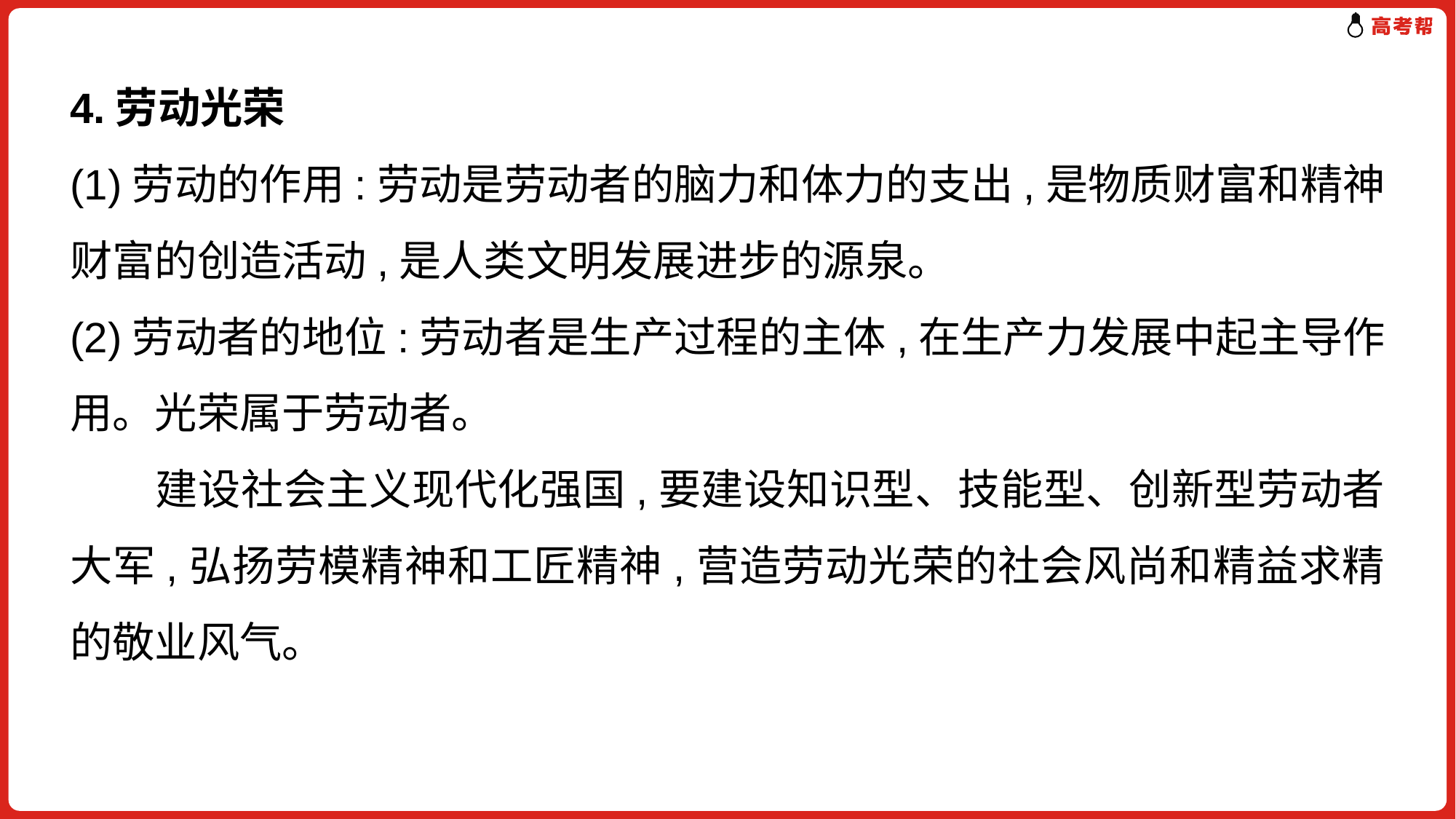

4.劳动光荣
(1)劳动的作用:劳动是劳动者的脑力和体力的支出,是物质财富和精神财富的创造活动,是人类文明发展进步的源泉。
(2)劳动者的地位:劳动者是生产过程的主体,在生产力发展中起主导作用。光荣属于劳动者。
　　建设社会主义现代化强国,要建设知识型、技能型、创新型劳动者大军,弘扬劳模精神和工匠精神,营造劳动光荣的社会风尚和精益求精的敬业风气。